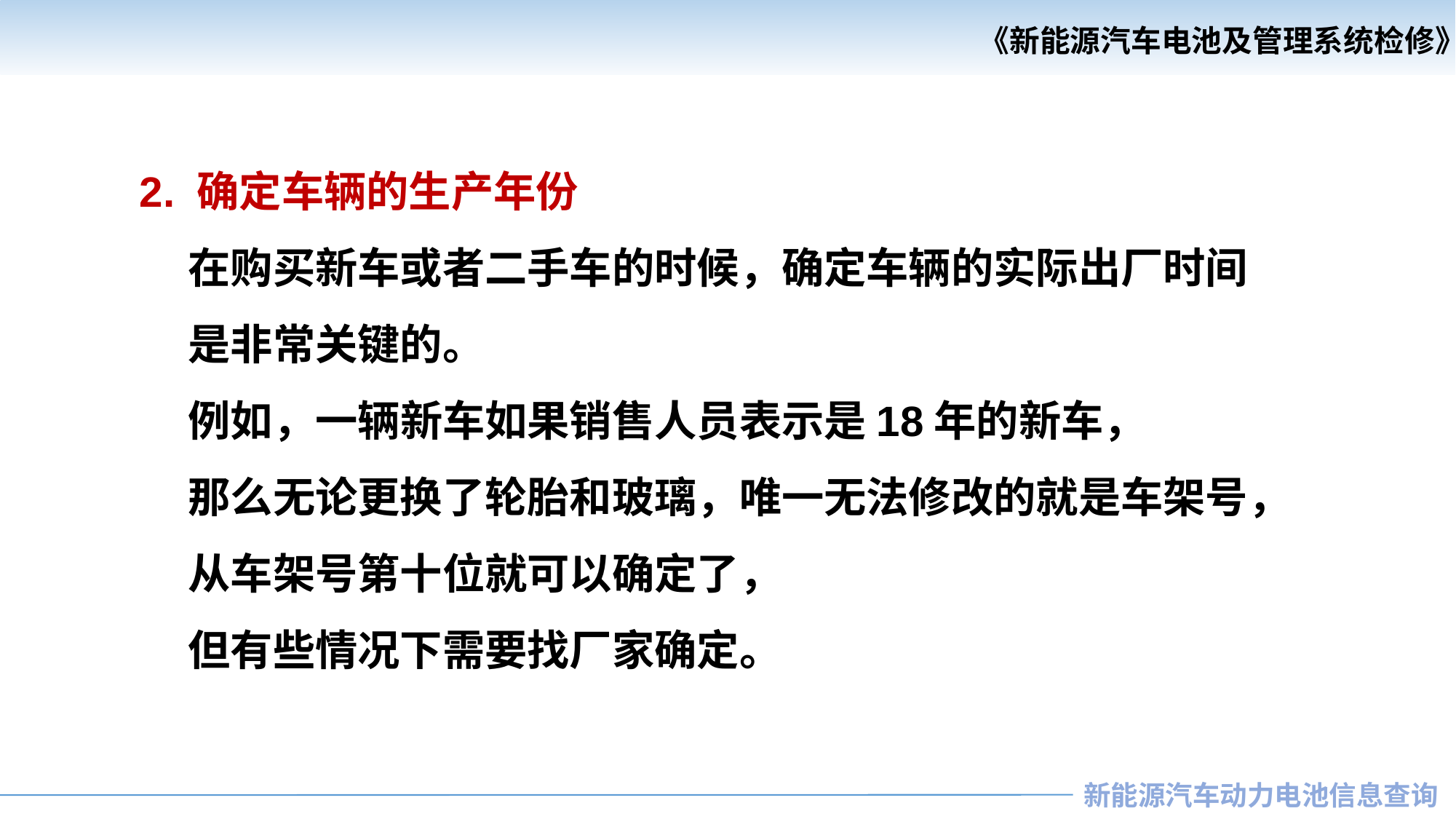

《新能源汽车电池及管理系统检修》
《汽车安全与舒适系统检修》
2. 确定车辆的生产年份
    在购买新车或者二手车的时候，确定车辆的实际出厂时间
    是非常关键的。
    例如，一辆新车如果销售人员表示是18年的新车，
    那么无论更换了轮胎和玻璃，唯一无法修改的就是车架号，
    从车架号第十位就可以确定了，
    但有些情况下需要找厂家确定。